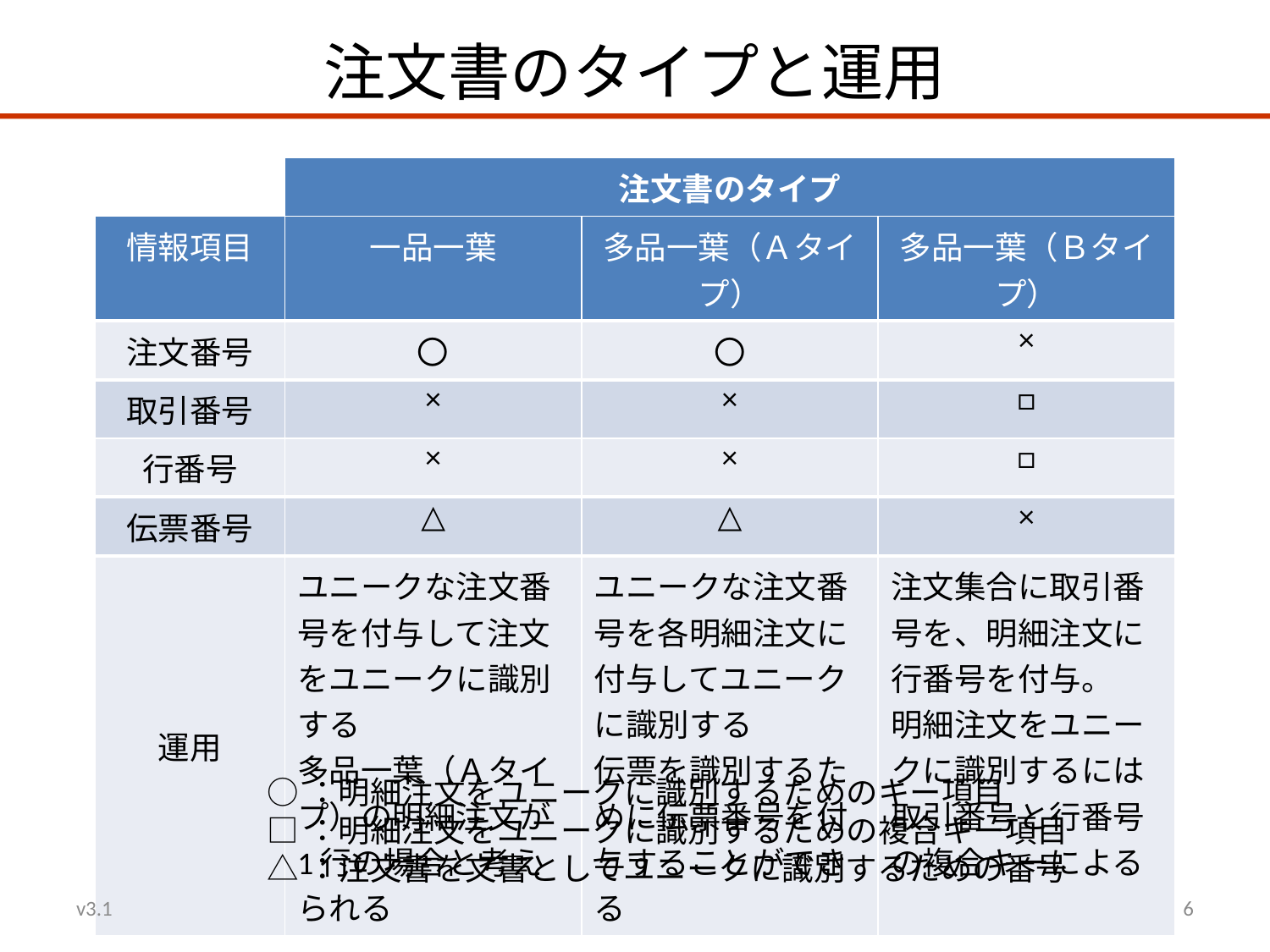

# 注文書のタイプと運用

|  | 注文書のタイプ |  |  |
| --- | --- | --- | --- |
| 情報項目 | 一品一葉 | 多品一葉（Ａタイプ） | 多品一葉（Ｂタイプ） |
| 注文番号 | 〇 | 〇 | × |
| 取引番号 | × | × | □ |
| 行番号 | × | × | □ |
| 伝票番号 | △ | △ | × |
| 運用 | ユニークな注文番号を付与して注文をユニークに識別する 多品一葉（Ａタイプ）の明細注文が1行の場合と考えられる | ユニークな注文番号を各明細注文に付与してユニークに識別する 伝票を識別するために伝票番号を付与することができる | 注文集合に取引番号を、明細注文に行番号を付与。 明細注文をユニークに識別するには取引番号と行番号の複合キーによる |
○：明細注文をユニークに識別するためのキー項目
□：明細注文をユニークに識別するための複合キー項目
△：注文書を文書としてユニークに識別するための番号
v3.1
6